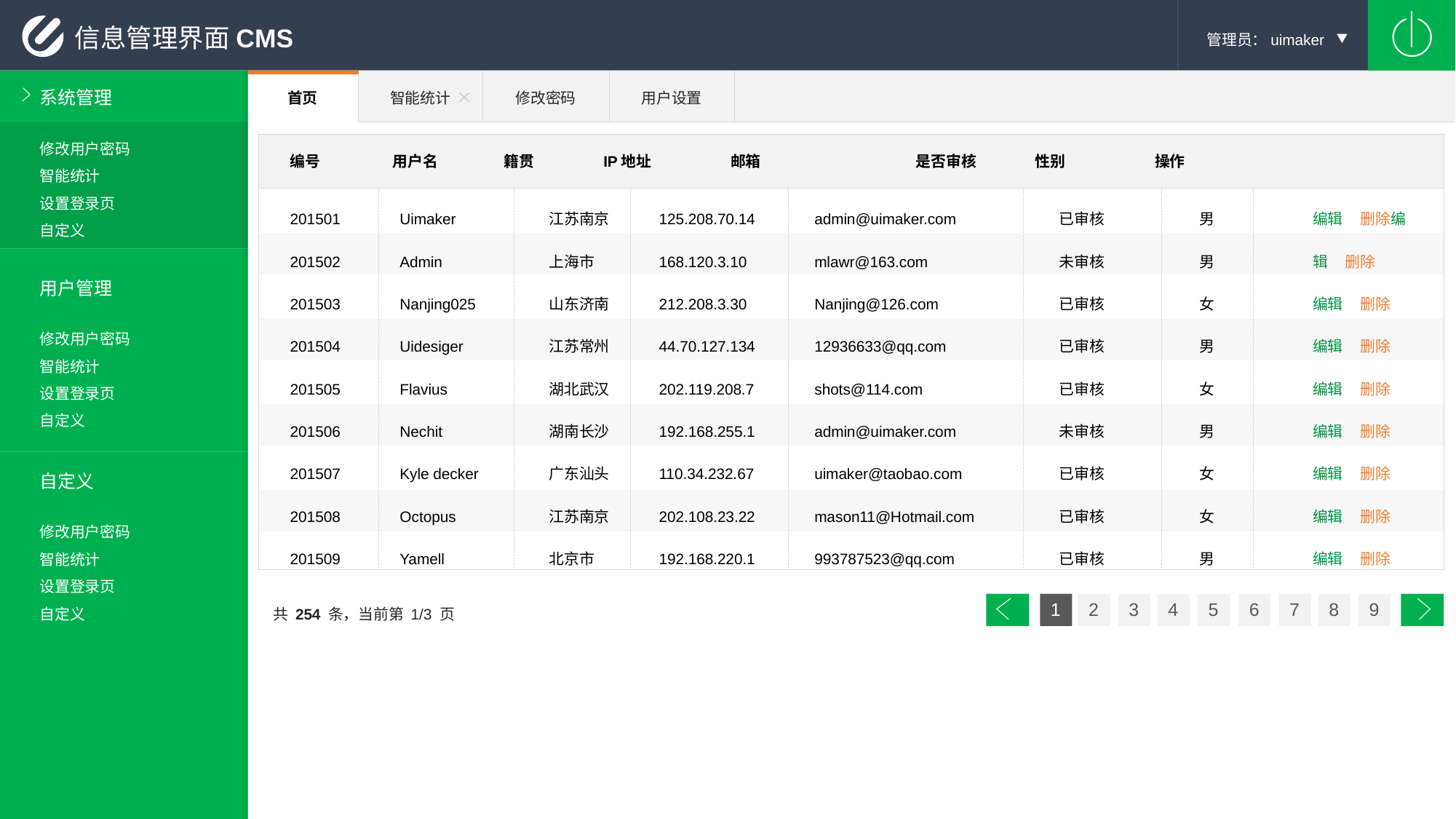

管理员：uimaker
信息管理界面CMS

系统管理
首页
智能统计
修改密码
用户设置

修改用户密码
智能统计
设置登录页
自定义

编号                     用户名                   籍贯                   IP地址                       邮箱                                             是否审核                 性别                          操作
201501
201502
201503
201504
201505
201506
201507
201508
201509
Uimaker
Admin
Nanjing025
Uidesiger
Flavius
Nechit
Kyle decker
Octopus
Yamell
江苏南京
上海市
山东济南
江苏常州
湖北武汉
湖南长沙
广东汕头
江苏南京
北京市
125.208.70.14
168.120.3.10
212.208.3.30
44.70.127.134
202.119.208.7
192.168.255.1
110.34.232.67
202.108.23.22
192.168.220.1
admin@uimaker.com
mlawr@163.com
Nanjing@126.com
12936633@qq.com
shots@114.com
admin@uimaker.com
uimaker@taobao.com
mason11@Hotmail.com
993787523@qq.com
已审核
未审核
已审核
已审核
已审核
未审核
已审核
已审核
已审核
男
男
女
男
女
男
女
女
男
编辑     删除编辑     删除
编辑     删除
编辑     删除
编辑     删除
编辑     删除
编辑     删除
编辑     删除
编辑     删除

用户管理
修改用户密码
智能统计
设置登录页
自定义

自定义

修改用户密码
智能统计
设置登录页
自定义
1

2

3

4

5

6

7

8

9

共 254 条，当前第 1/3 页